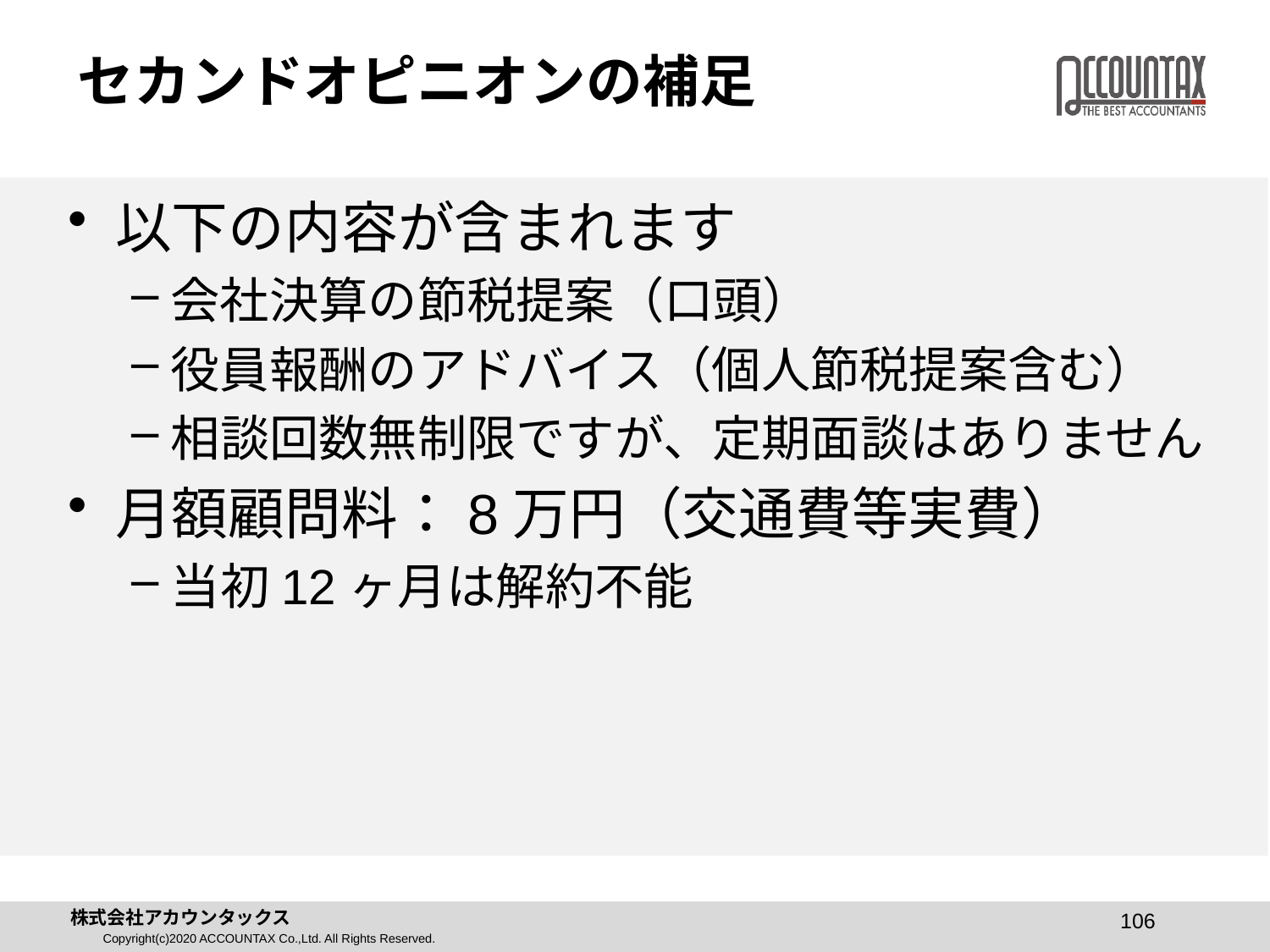

# セカンドオピニオンの補足

以下の内容が含まれます
会社決算の節税提案（口頭）
役員報酬のアドバイス（個人節税提案含む）
相談回数無制限ですが、定期面談はありません
月額顧問料：8万円（交通費等実費）
当初12ヶ月は解約不能
106